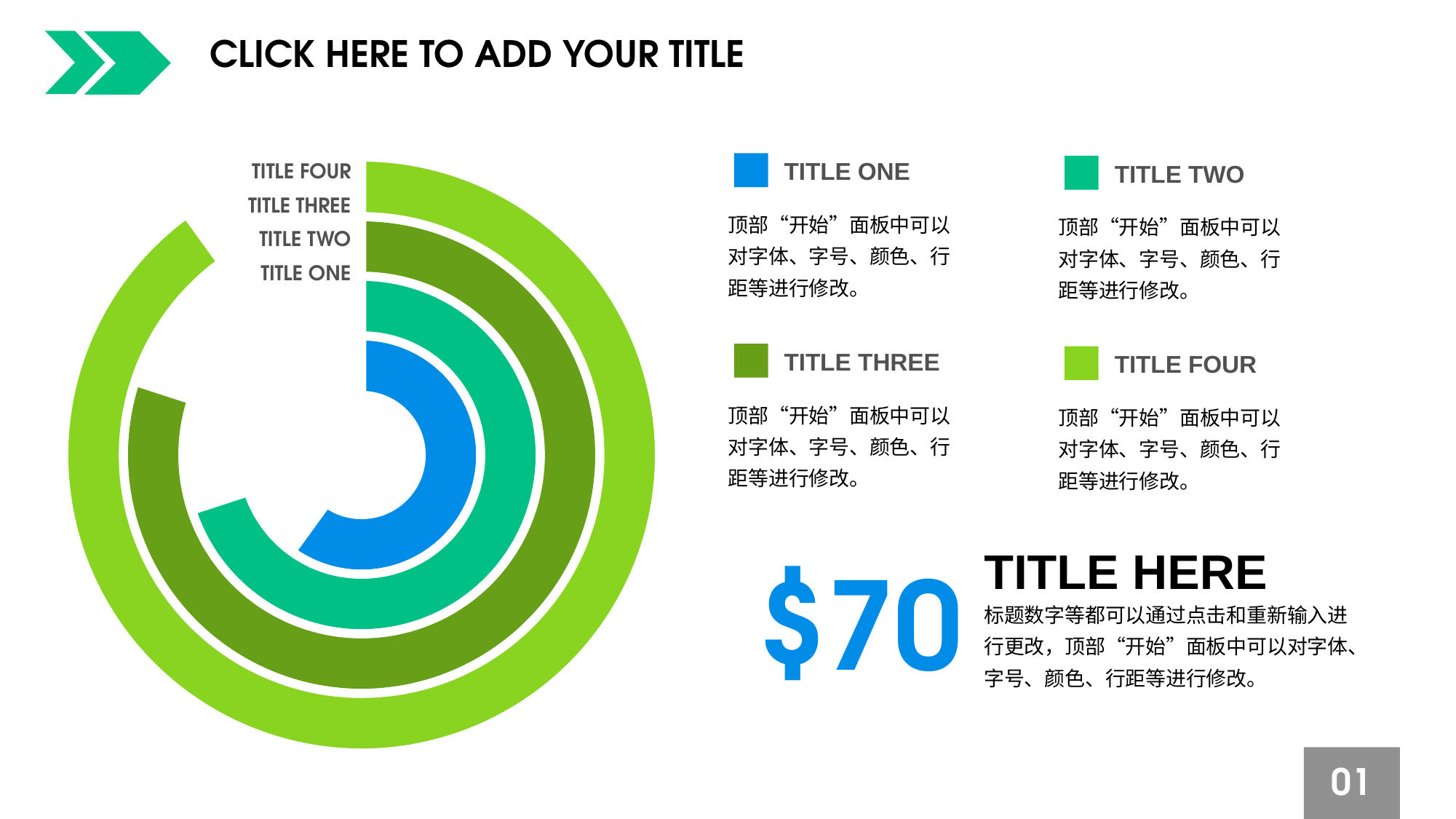

CLICK HERE TO ADD YOUR TITLE

### Chart

| Category | 销售额 | 列1 | 列2 | 列3 |
|---|---|---|---|---|
| 第一季度 | 0.6000000000000001 | 0.7000000000000001 | 0.8 | 0.9 |
| 第二季度 | 0.4 | 0.30000000000000004 | 0.2 | 0.1 |
TITLE ONE

TITLE TWO
TITLE FOUR

TITLE THREE
顶部“开始”面板中可以对字体、字号、颜色、行距等进行修改。
顶部“开始”面板中可以对字体、字号、颜色、行距等进行修改。
TITLE TWO
TITLE ONE
TITLE THREE

TITLE FOUR

顶部“开始”面板中可以对字体、字号、颜色、行距等进行修改。
顶部“开始”面板中可以对字体、字号、颜色、行距等进行修改。
TITLE HERE
$70
标题数字等都可以通过点击和重新输入进行更改，顶部“开始”面板中可以对字体、字号、颜色、行距等进行修改。
01